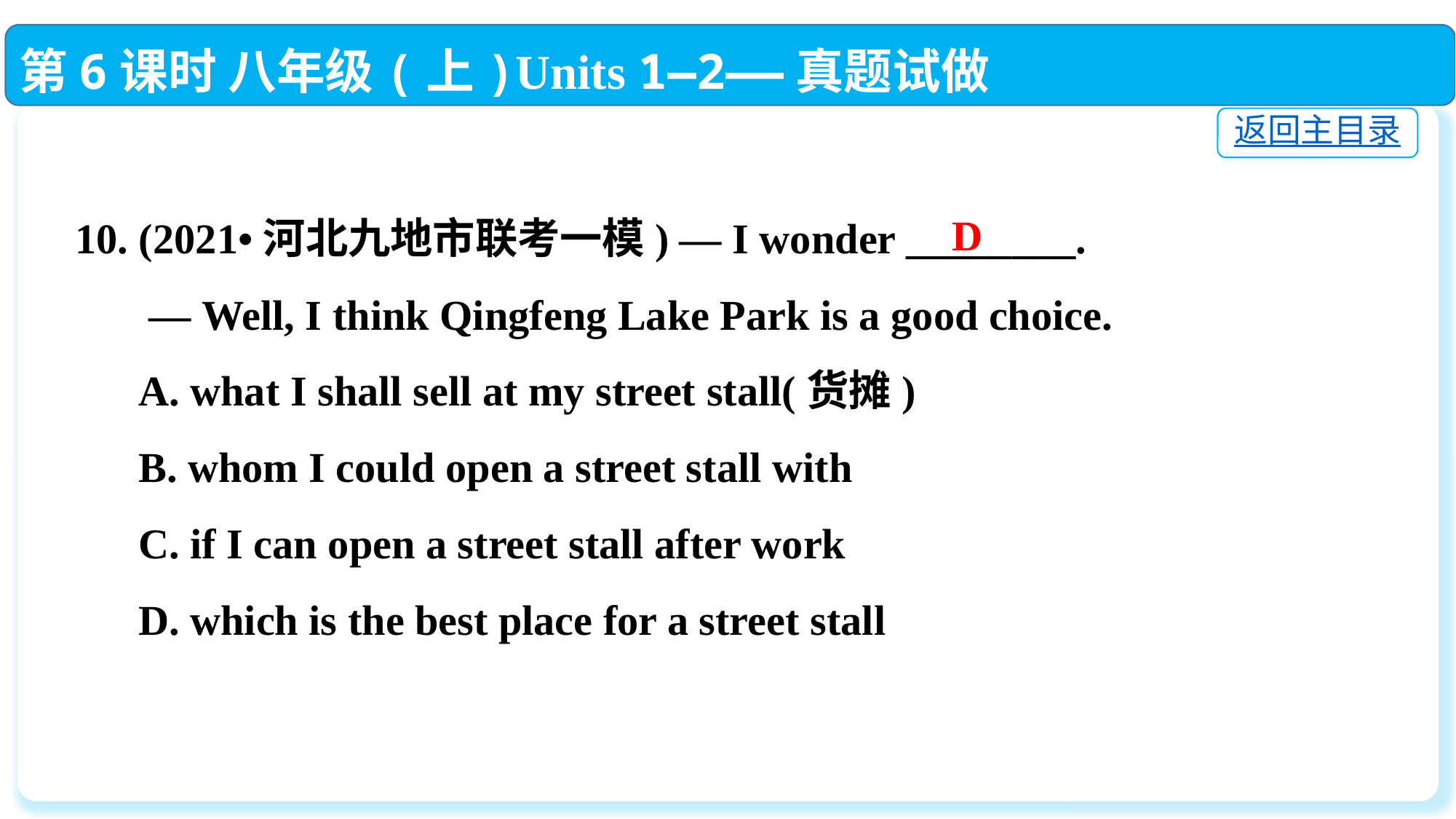

第6课时 八年级(上)Units 1—2——真题试做

返回主目录
10. (2021•河北九地市联考一模) — I wonder ________.
       — Well, I think Qingfeng Lake Park is a good choice.
      A. what I shall sell at my street stall(货摊)
      B. whom I could open a street stall with
      C. if I can open a street stall after work
      D. which is the best place for a street stall
D